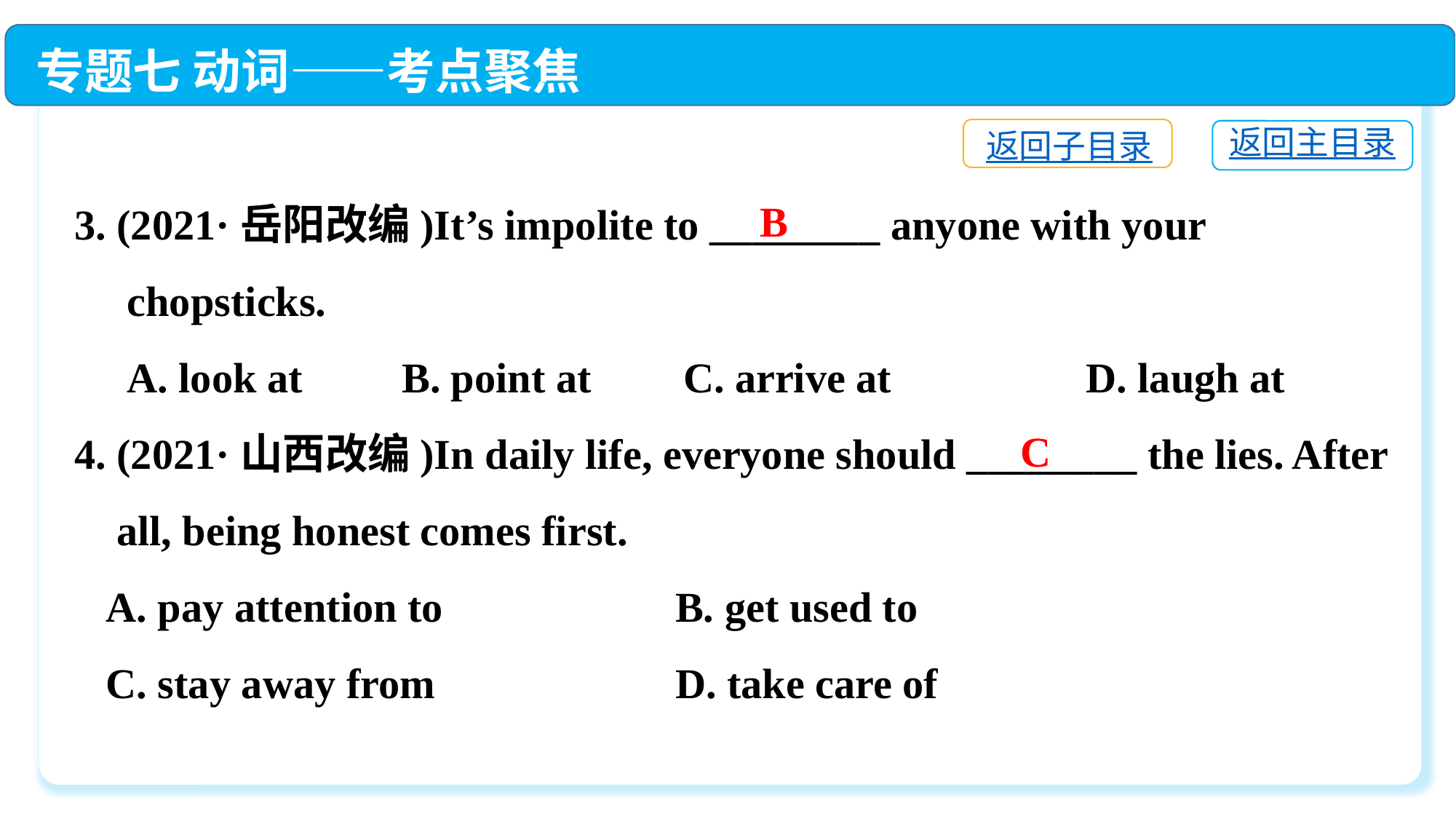

专题七 动词——考点聚焦

返回子目录
返回主目录
3. (2021·岳阳改编)It’s impolite to ________ anyone with your
     chopsticks.
     A. look at　　	B. point at	      C. arrive at　 	  D. laugh at
4. (2021·山西改编)In daily life, everyone should ________ the lies. After
    all, being honest comes first.
   A. pay attention to　 	                B. get used to
   C. stay away from　 	                D. take care of
B

C